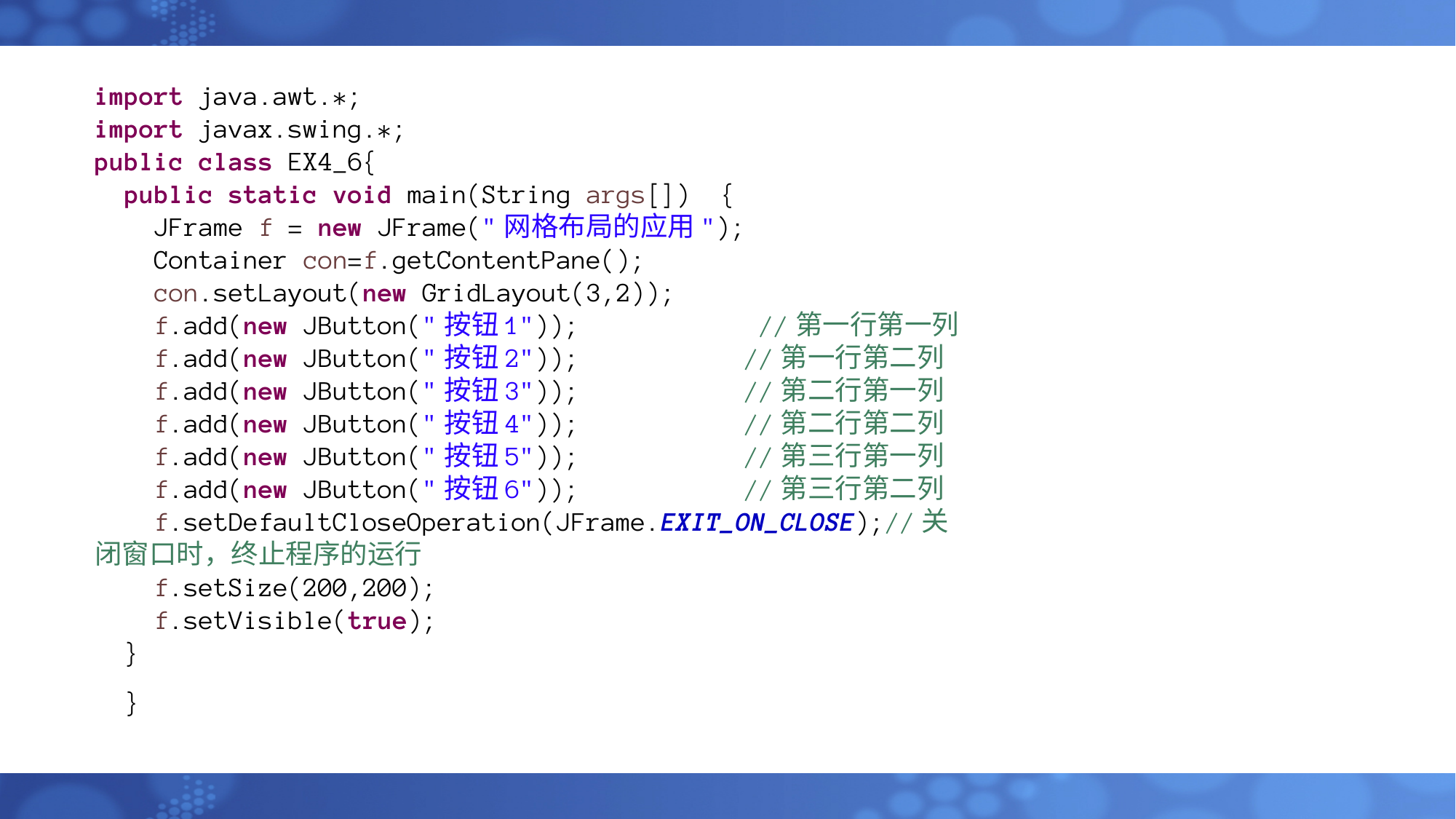

import java.awt.*;
import javax.swing.*;
public class EX4_6{
  public static void main(String args[])  {
    JFrame f = new JFrame("网格布局的应用");
    Container con=f.getContentPane();
    con.setLayout(new GridLayout(3,2));
    f.add(new JButton("按钮1"));            //第一行第一列
    f.add(new JButton("按钮2"));           //第一行第二列
    f.add(new JButton("按钮3"));           //第二行第一列
    f.add(new JButton("按钮4"));           //第二行第二列
    f.add(new JButton("按钮5"));           //第三行第一列
    f.add(new JButton("按钮6"));           //第三行第二列
    f.setDefaultCloseOperation(JFrame.EXIT_ON_CLOSE);//关闭窗口时，终止程序的运行
    f.setSize(200,200);
    f.setVisible(true);
  }
}